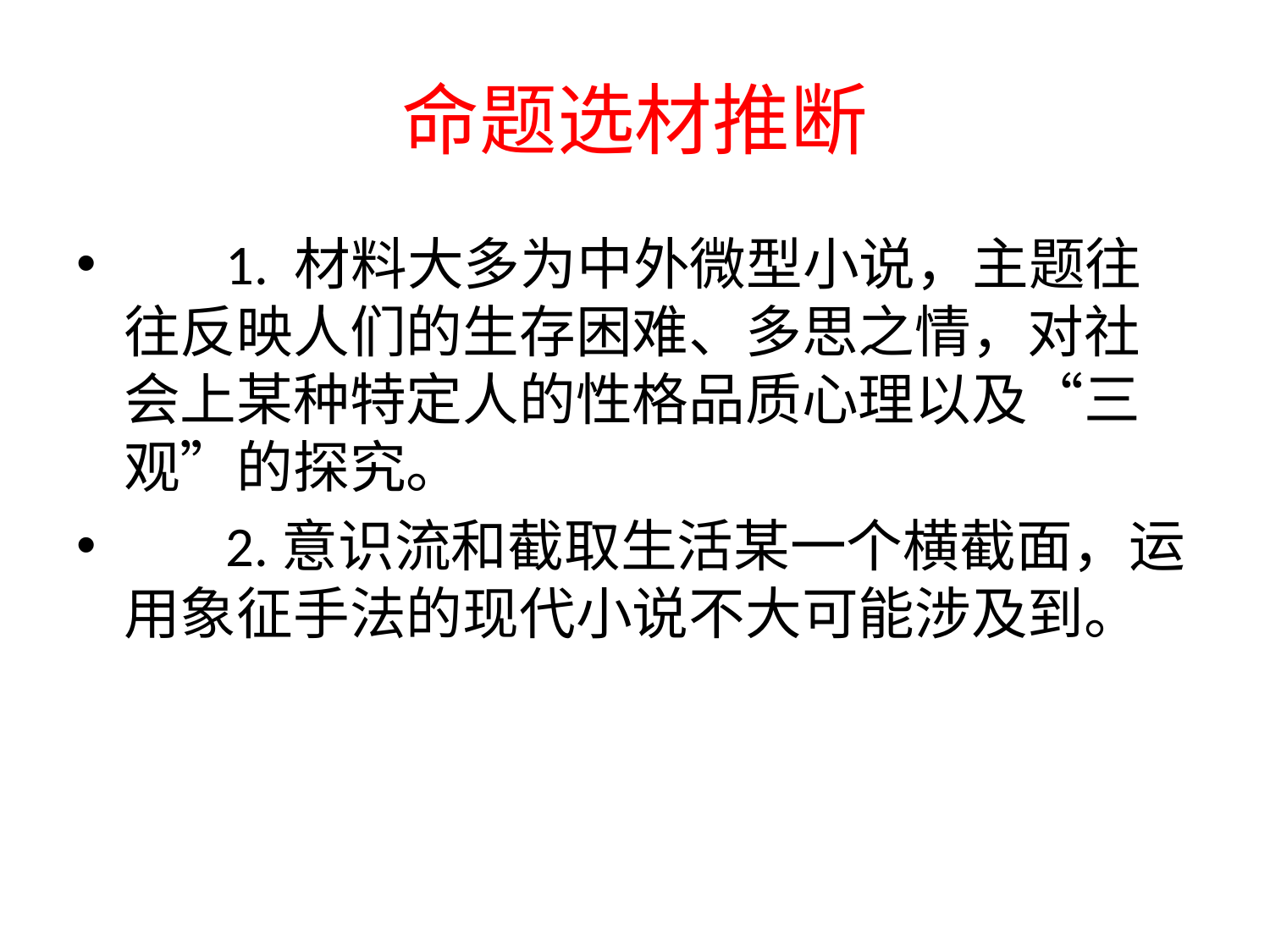

# 命题选材推断
        1. 材料大多为中外微型小说，主题往往反映人们的生存困难、多思之情，对社会上某种特定人的性格品质心理以及“三观”的探究。
        2.意识流和截取生活某一个横截面，运用象征手法的现代小说不大可能涉及到。